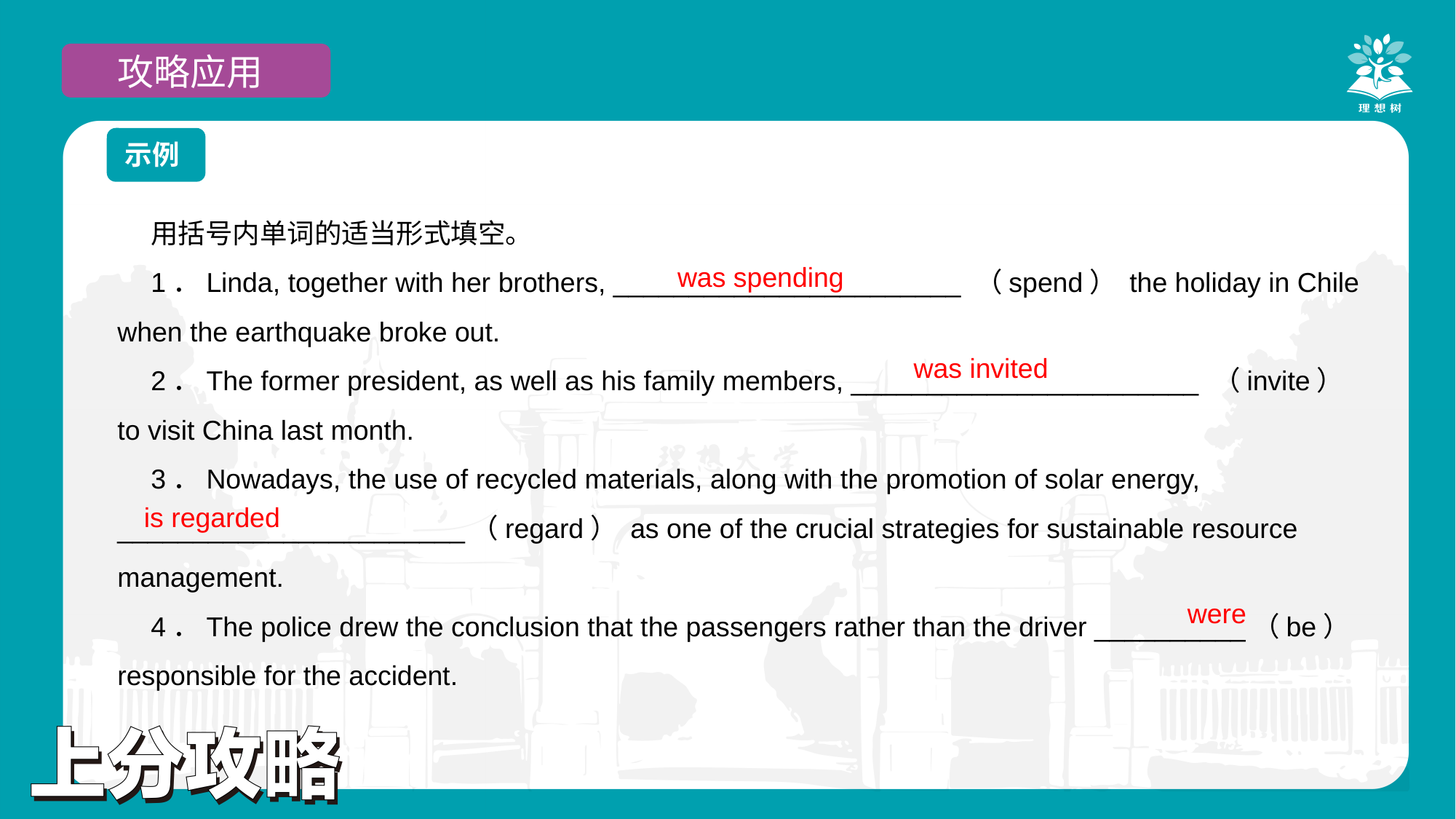

攻略应用

示例
用括号内单词的适当形式填空。
1．Linda, together with her brothers, _______________________ （spend） the holiday in Chile when the earthquake broke out.
2．The former president, as well as his family members, _______________________ （invite） to visit China last month.
3．Nowadays, the use of recycled materials, along with the promotion of solar energy, _______________________（regard） as one of the crucial strategies for sustainable resource management.
4．The police drew the conclusion that the passengers rather than the driver __________（be） responsible for the accident.
was spending
was invited
is regarded
were